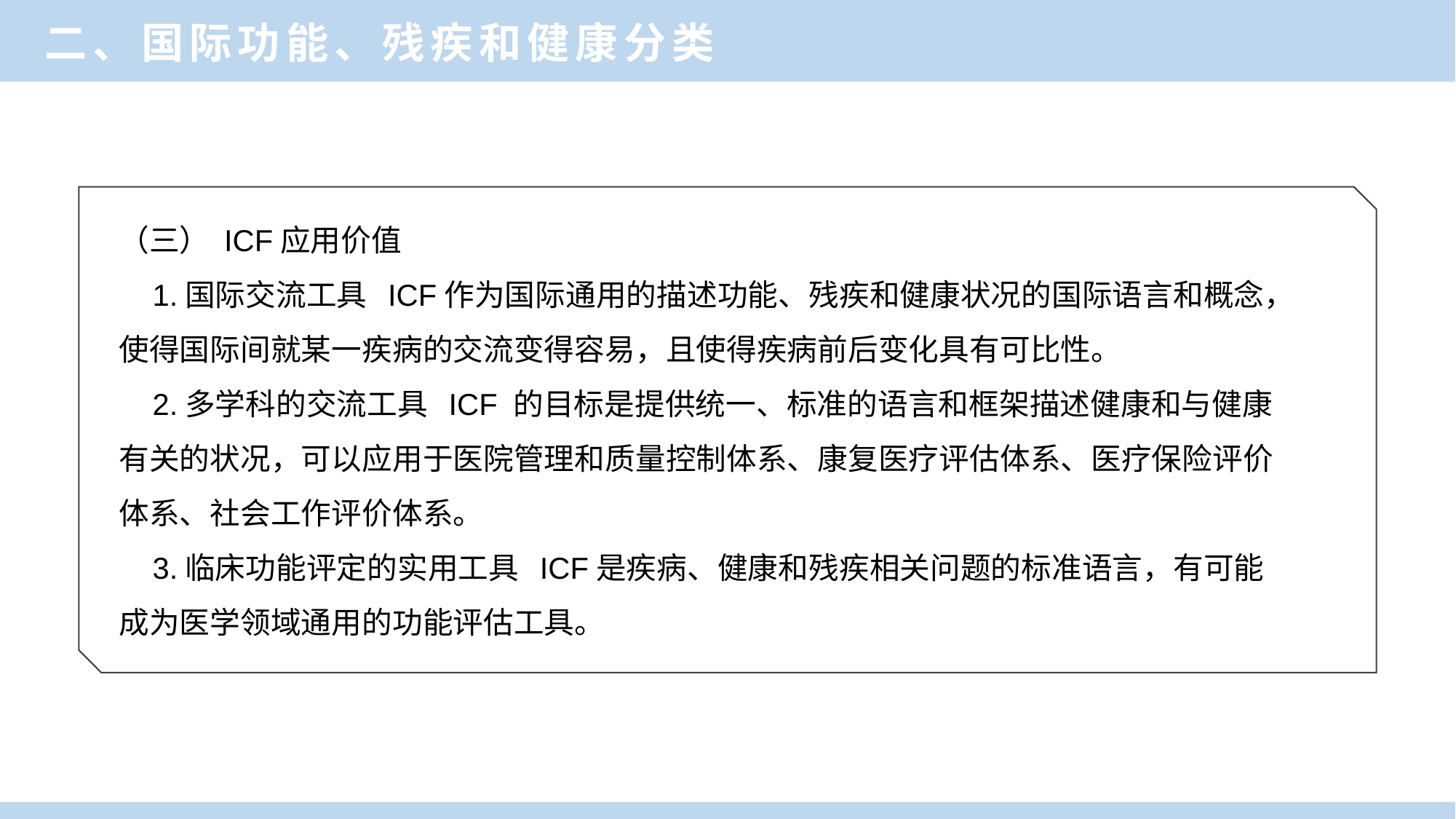

二、国际功能、残疾和健康分类

（三） ICF应用价值
    1.国际交流工具  ICF作为国际通用的描述功能、残疾和健康状况的国际语言和概念，使得国际间就某一疾病的交流变得容易，且使得疾病前后变化具有可比性。
    2.多学科的交流工具  ICF 的目标是提供统一、标准的语言和框架描述健康和与健康有关的状况，可以应用于医院管理和质量控制体系、康复医疗评估体系、医疗保险评价体系、社会工作评价体系。
    3.临床功能评定的实用工具  ICF是疾病、健康和残疾相关问题的标准语言，有可能成为医学领域通用的功能评估工具。